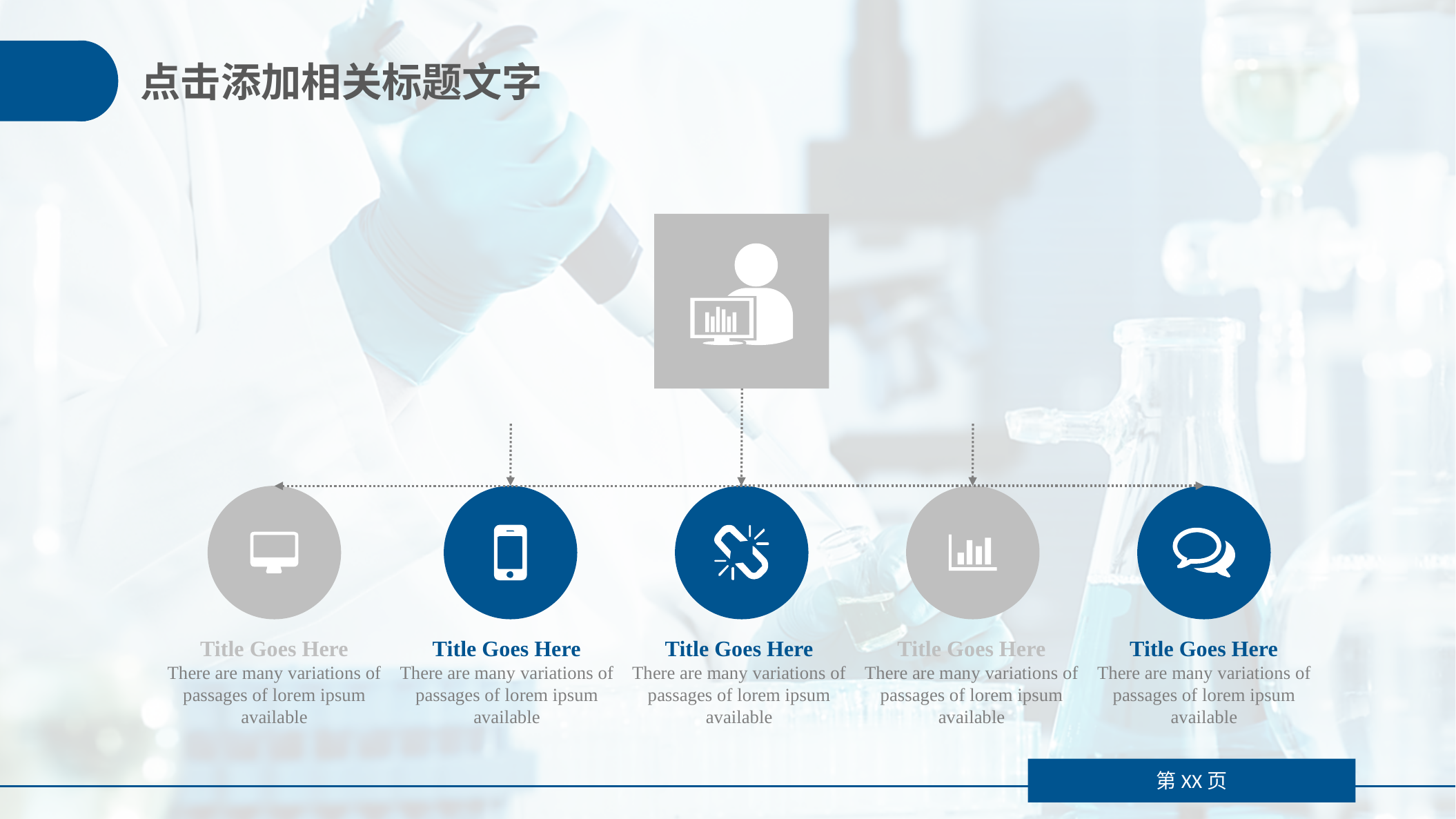

点击添加相关标题文字

Title Goes Here
There are many variations of passages of lorem ipsum available
Title Goes Here
There are many variations of passages of lorem ipsum available
Title Goes Here
There are many variations of passages of lorem ipsum available
Title Goes Here
There are many variations of passages of lorem ipsum available
Title Goes Here
There are many variations of passages of lorem ipsum available
第XX页